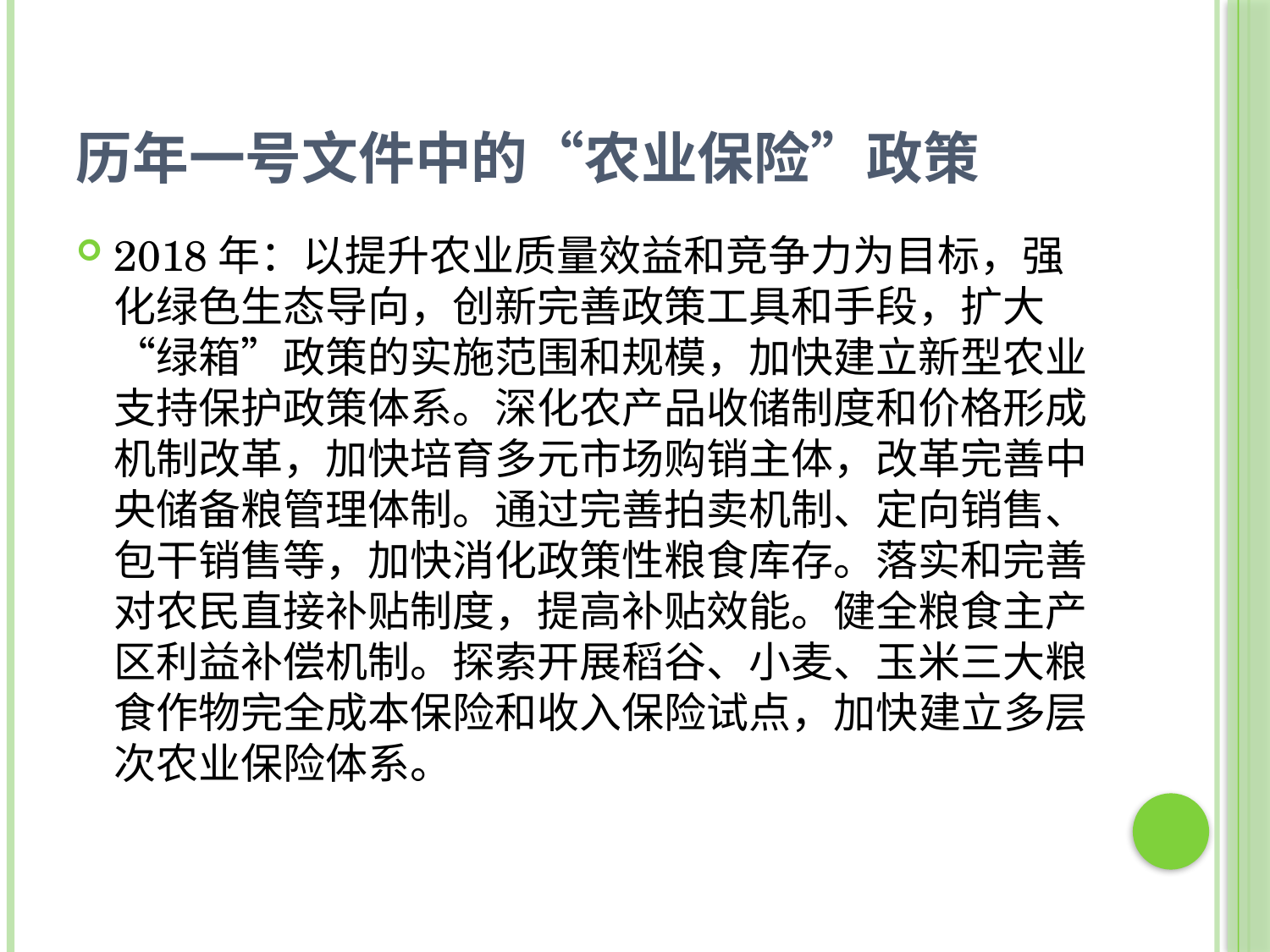

# 历年一号文件中的“农业保险”政策
2018年：以提升农业质量效益和竞争力为目标，强化绿色生态导向，创新完善政策工具和手段，扩大“绿箱”政策的实施范围和规模，加快建立新型农业支持保护政策体系。深化农产品收储制度和价格形成机制改革，加快培育多元市场购销主体，改革完善中央储备粮管理体制。通过完善拍卖机制、定向销售、包干销售等，加快消化政策性粮食库存。落实和完善对农民直接补贴制度，提高补贴效能。健全粮食主产区利益补偿机制。探索开展稻谷、小麦、玉米三大粮食作物完全成本保险和收入保险试点，加快建立多层次农业保险体系。